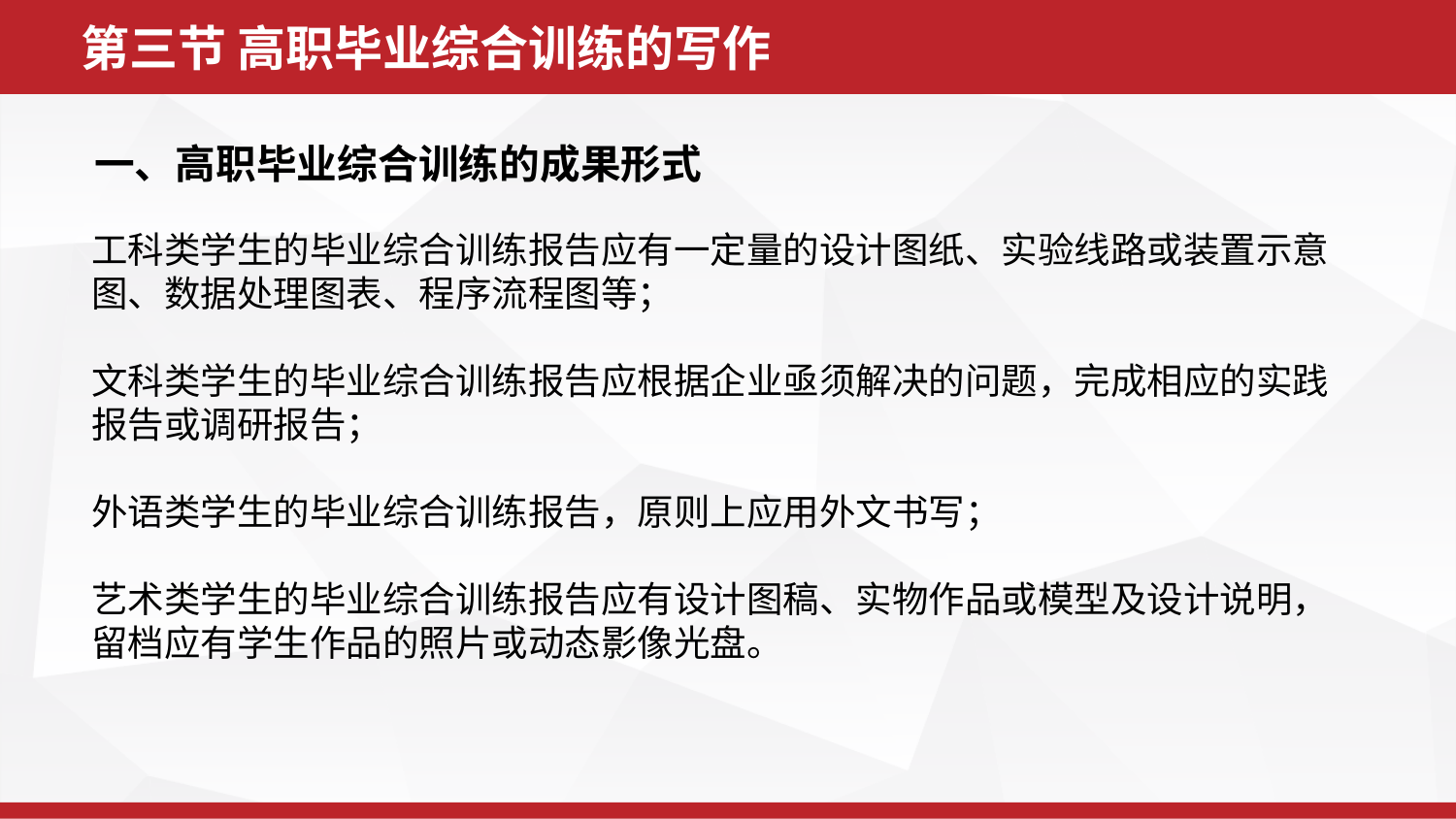

第三节 高职毕业综合训练的写作
一、高职毕业综合训练的成果形式
工科类学生的毕业综合训练报告应有一定量的设计图纸、实验线路或装置示意图、数据处理图表、程序流程图等；

文科类学生的毕业综合训练报告应根据企业亟须解决的问题，完成相应的实践报告或调研报告；

外语类学生的毕业综合训练报告，原则上应用外文书写；

艺术类学生的毕业综合训练报告应有设计图稿、实物作品或模型及设计说明，留档应有学生作品的照片或动态影像光盘。